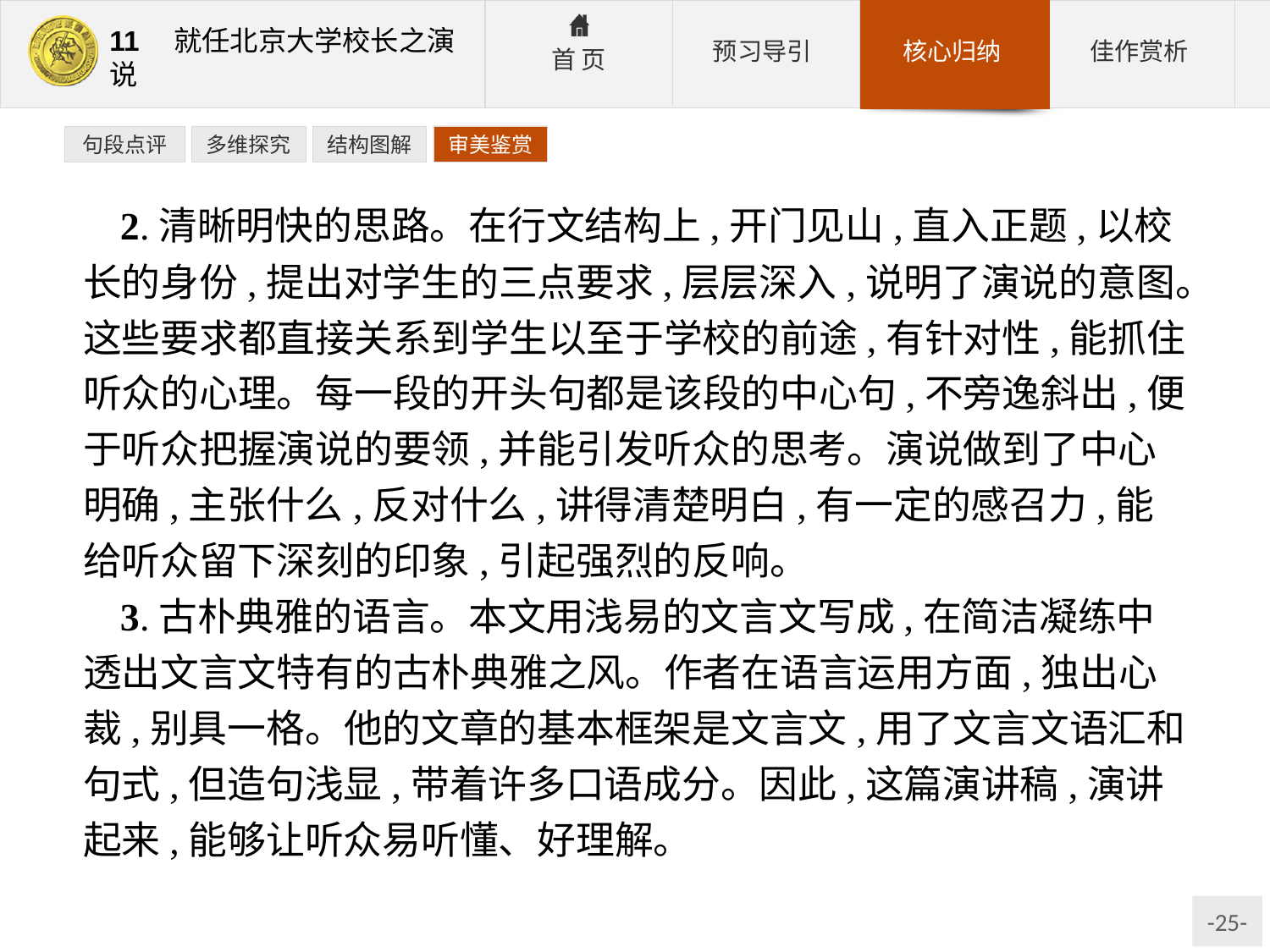

句段点评
多维探究
结构图解
审美鉴赏
2.清晰明快的思路。在行文结构上,开门见山,直入正题,以校长的身份,提出对学生的三点要求,层层深入,说明了演说的意图。这些要求都直接关系到学生以至于学校的前途,有针对性,能抓住听众的心理。每一段的开头句都是该段的中心句,不旁逸斜出,便于听众把握演说的要领,并能引发听众的思考。演说做到了中心明确,主张什么,反对什么,讲得清楚明白,有一定的感召力,能给听众留下深刻的印象,引起强烈的反响。
3.古朴典雅的语言。本文用浅易的文言文写成,在简洁凝练中透出文言文特有的古朴典雅之风。作者在语言运用方面,独出心裁,别具一格。他的文章的基本框架是文言文,用了文言文语汇和句式,但造句浅显,带着许多口语成分。因此,这篇演讲稿,演讲起来,能够让听众易听懂、好理解。